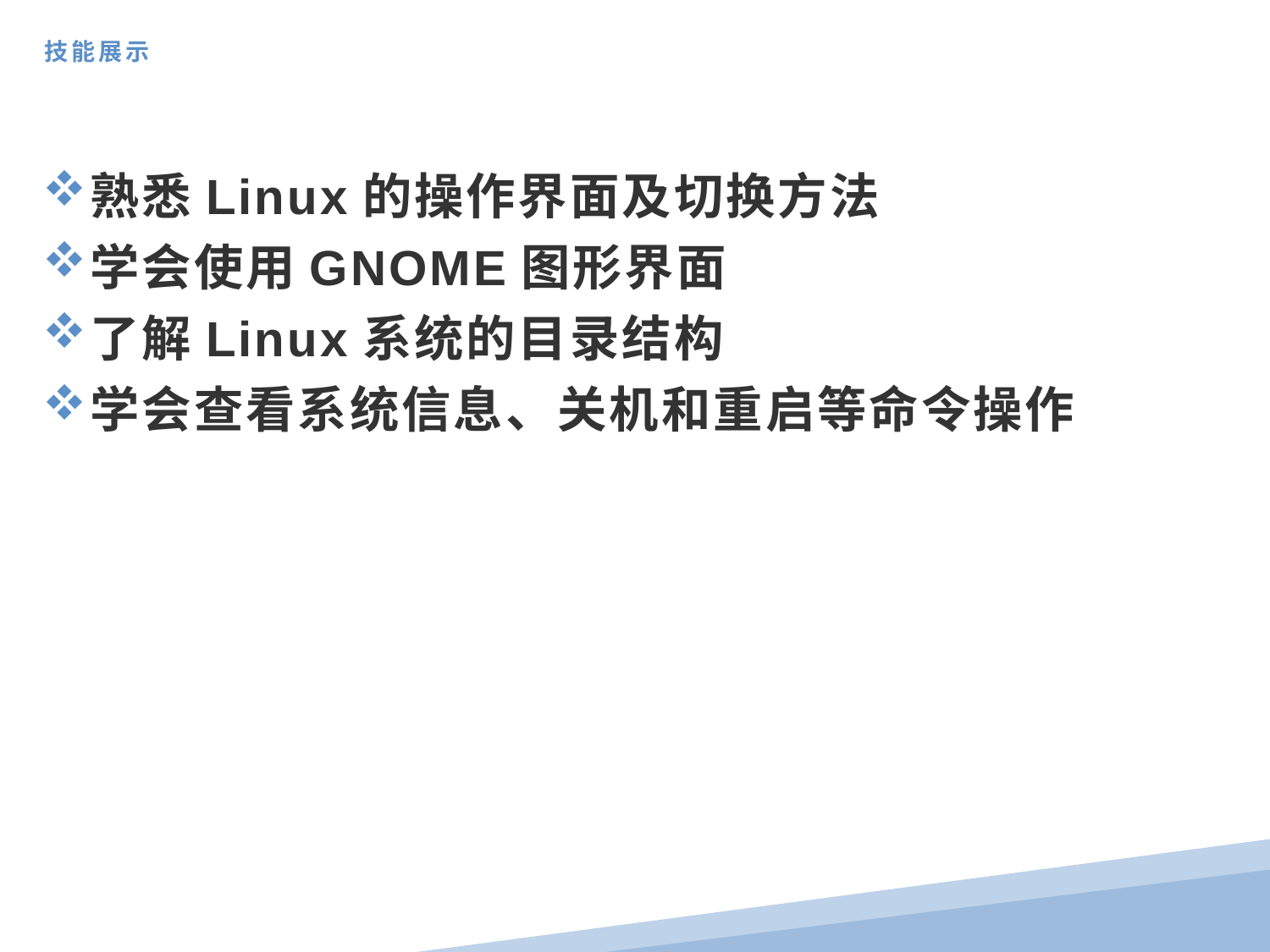

技能展示
熟悉Linux的操作界面及切换方法
学会使用GNOME图形界面
了解Linux系统的目录结构
学会查看系统信息、关机和重启等命令操作